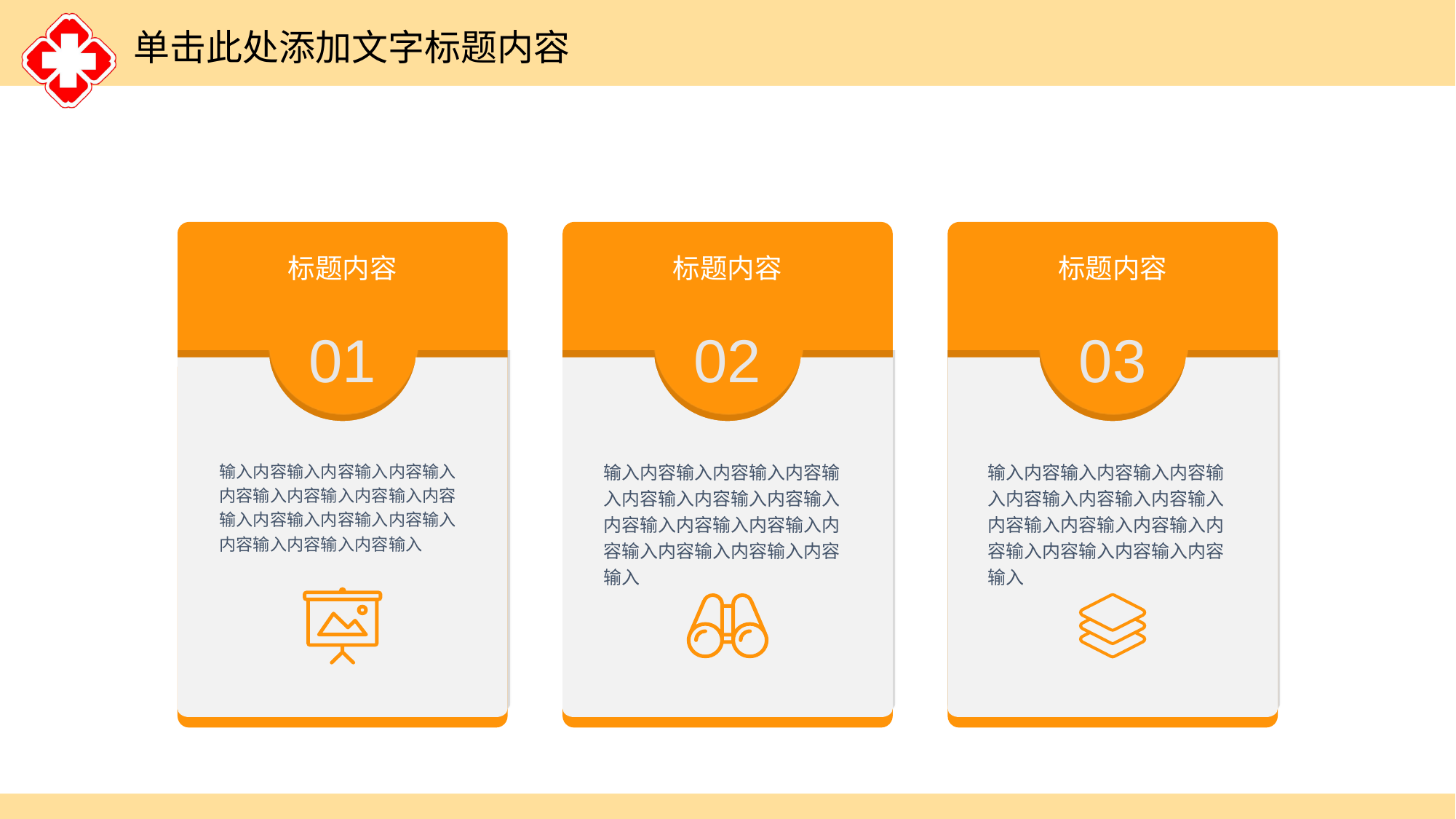

标题内容
01

输入内容输入内容输入内容输入内容输入内容输入内容输入内容输入内容输入内容输入内容输入内容输入内容输入内容输入

标题内容
02

输入内容输入内容输入内容输入内容输入内容输入内容输入内容输入内容输入内容输入内容输入内容输入内容输入内容输入

标题内容
03

输入内容输入内容输入内容输入内容输入内容输入内容输入内容输入内容输入内容输入内容输入内容输入内容输入内容输入